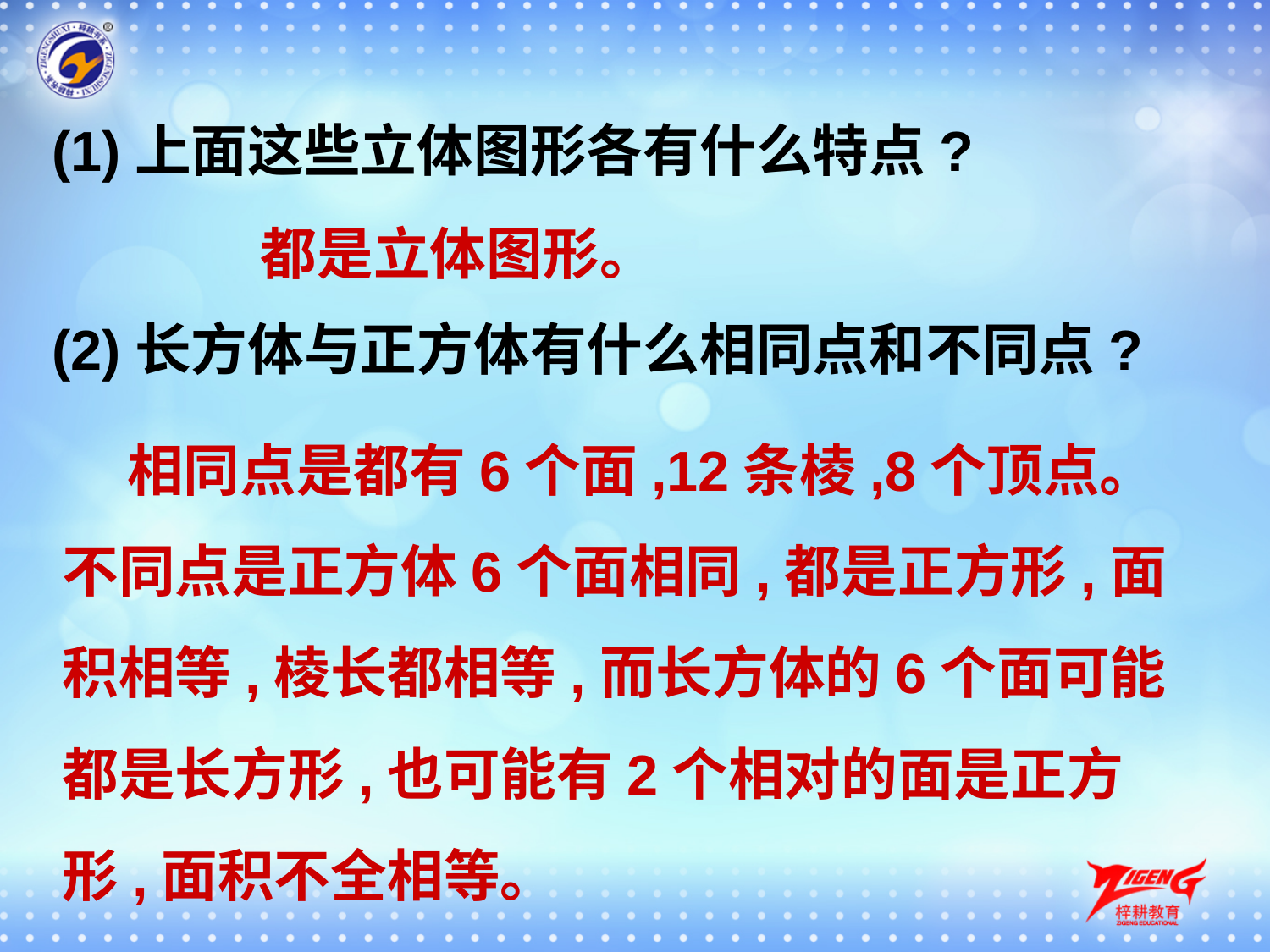

(1)上面这些立体图形各有什么特点?
都是立体图形。
(2)长方体与正方体有什么相同点和不同点?
    相同点是都有6个面,12条棱,8个顶点。不同点是正方体6个面相同,都是正方形,面积相等,棱长都相等,而长方体的6个面可能都是长方形,也可能有2个相对的面是正方形,面积不全相等。